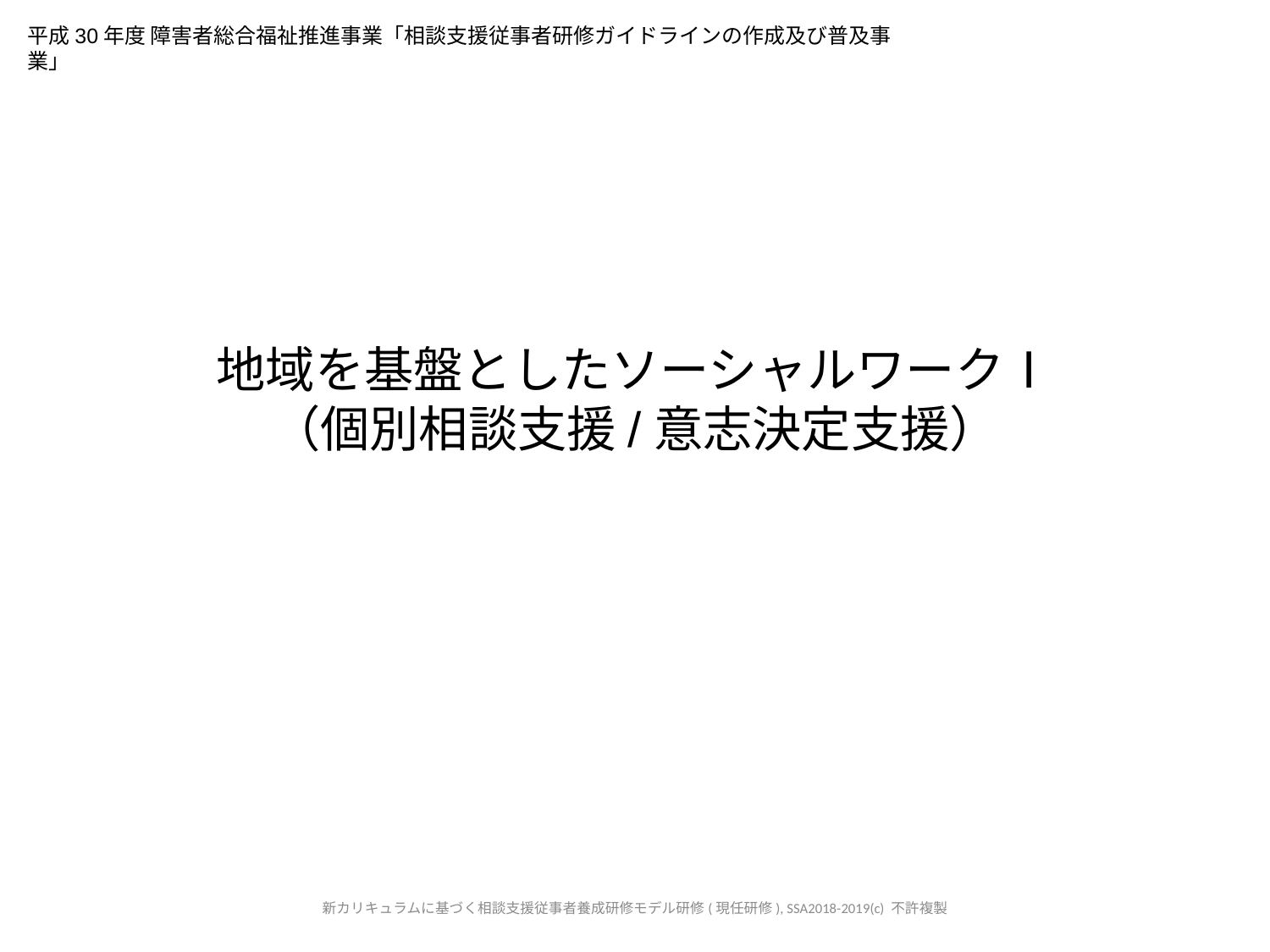

平成30年度 障害者総合福祉推進事業「相談支援従事者研修ガイドラインの作成及び普及事業」
# 地域を基盤としたソーシャルワークⅠ （個別相談支援/意志決定支援）
新カリキュラムに基づく相談支援従事者養成研修モデル研修(現任研修), SSA2018-2019(c) 不許複製